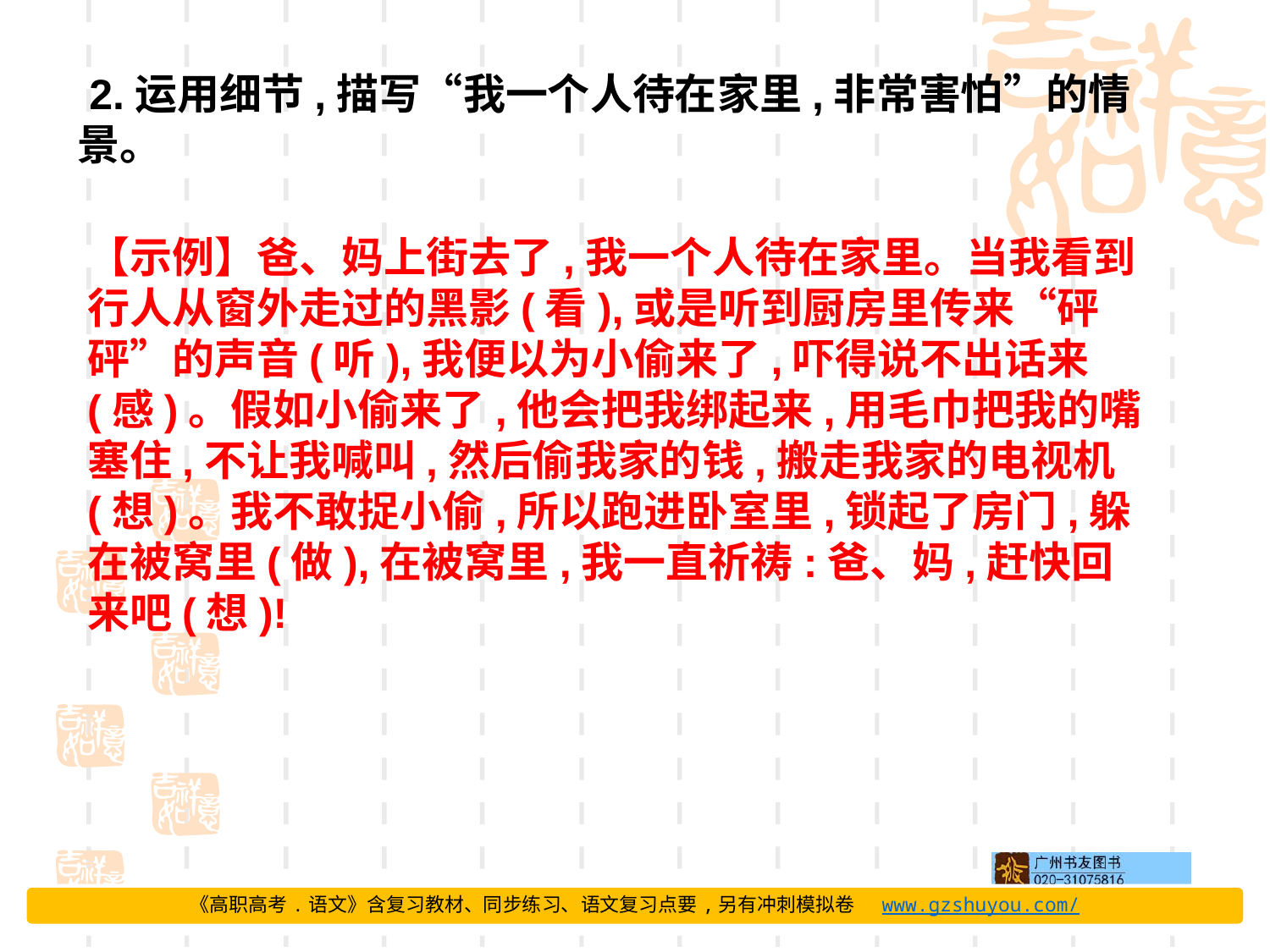

2.运用细节,描写“我一个人待在家里,非常害怕”的情景。
【示例】爸、妈上街去了,我一个人待在家里。当我看到行人从窗外走过的黑影(看),或是听到厨房里传来“砰砰”的声音(听),我便以为小偷来了,吓得说不出话来(感)。假如小偷来了,他会把我绑起来,用毛巾把我的嘴塞住,不让我喊叫,然后偷我家的钱,搬走我家的电视机(想)。我不敢捉小偷,所以跑进卧室里,锁起了房门,躲在被窝里(做),在被窝里,我一直祈祷:爸、妈,赶快回来吧(想)!